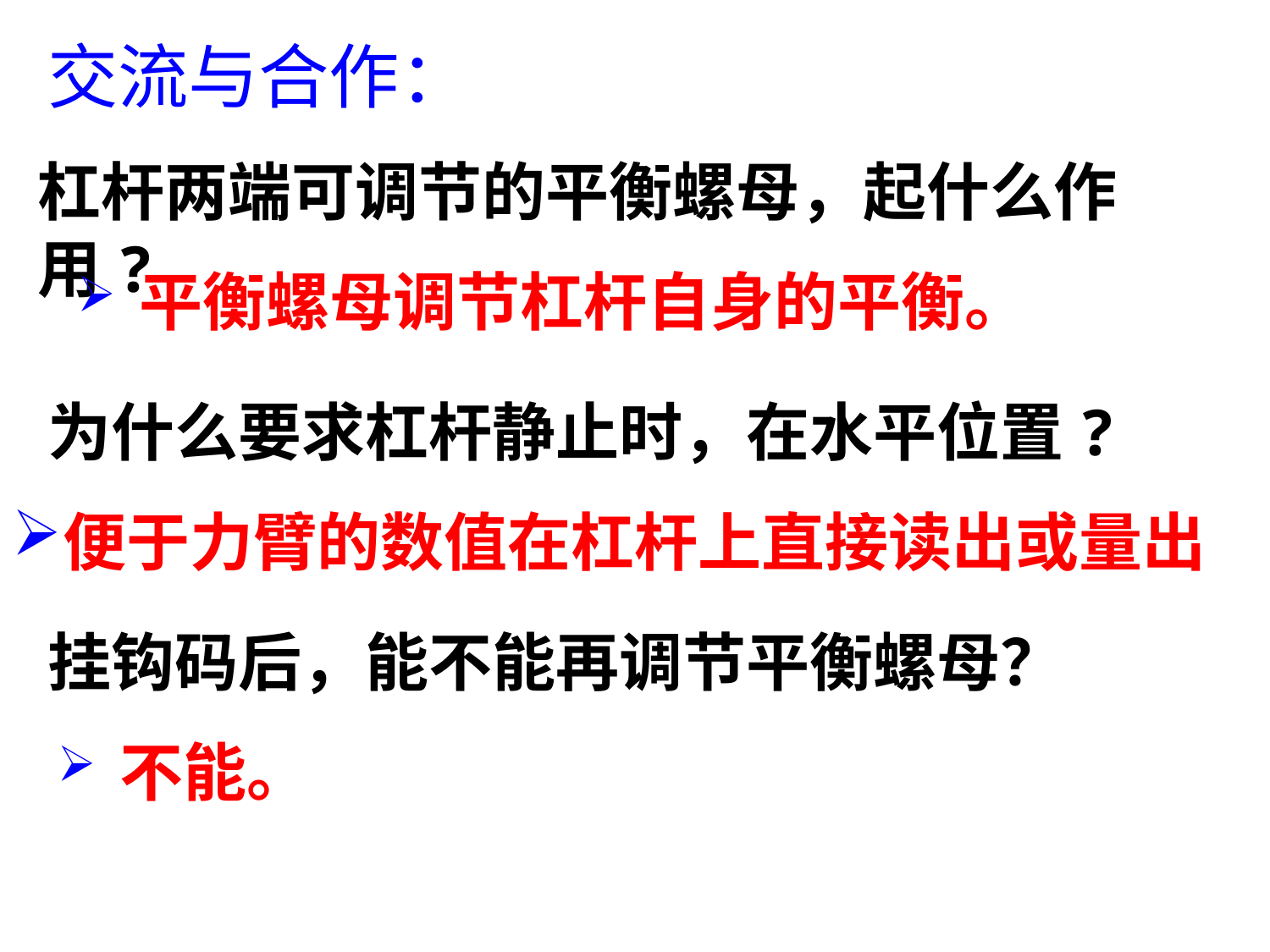

交流与合作：
杠杆两端可调节的平衡螺母，起什么作用?
 平衡螺母调节杠杆自身的平衡。
为什么要求杠杆静止时，在水平位置?
便于力臂的数值在杠杆上直接读出或量出
挂钩码后，能不能再调节平衡螺母？
 不能。